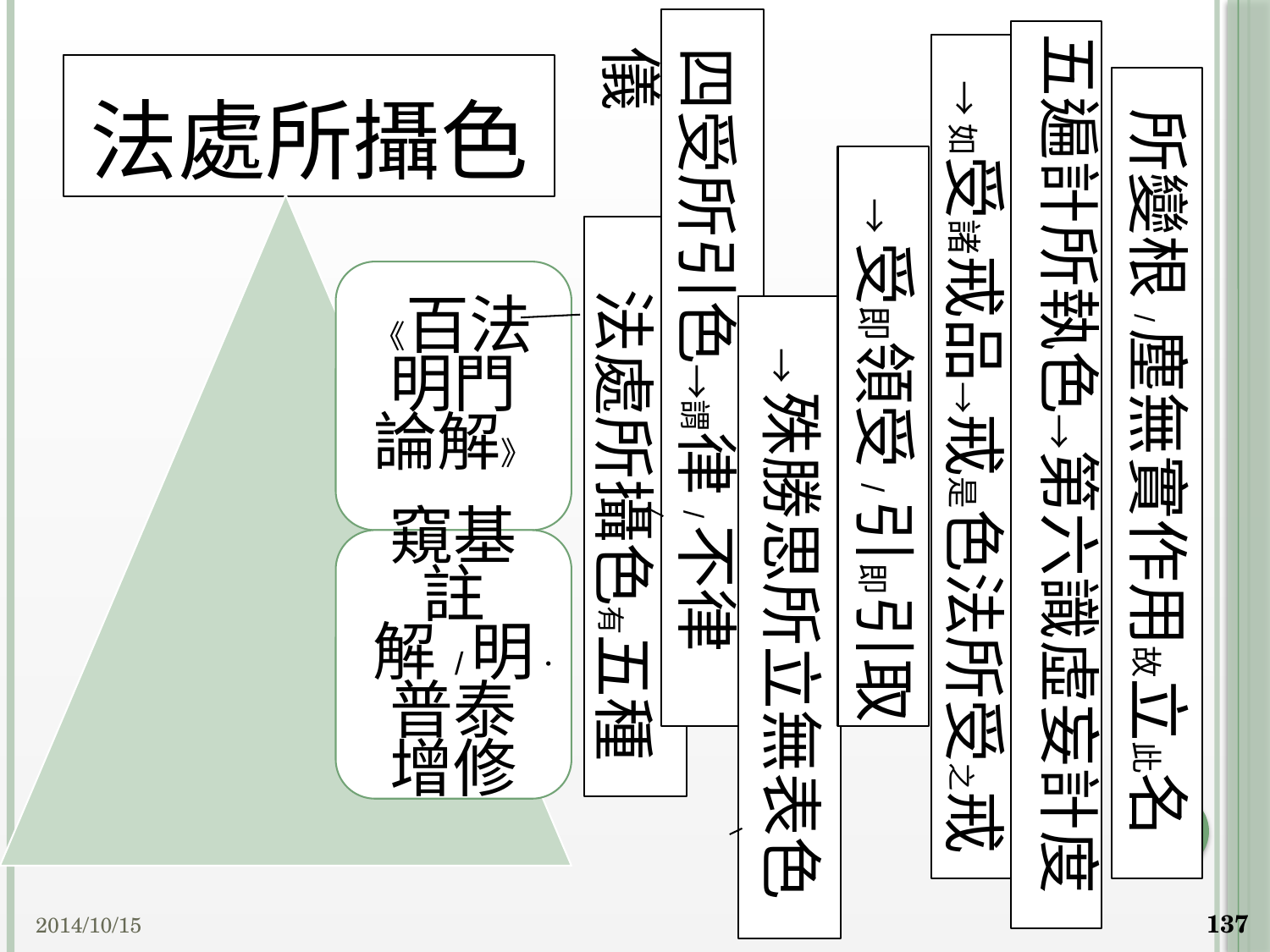

五遍計所執色→第六識虛妄計度
四受所引色→謂律/不律儀

# 法處所攝色
→如受諸戒品→戒是色法所受之戒

所變根/塵無實作用故立此名

→受即領受/引即引取
窺基註解/明．普泰增修

法處所攝色有五種

→殊勝思所立無表色
137
2014/10/15